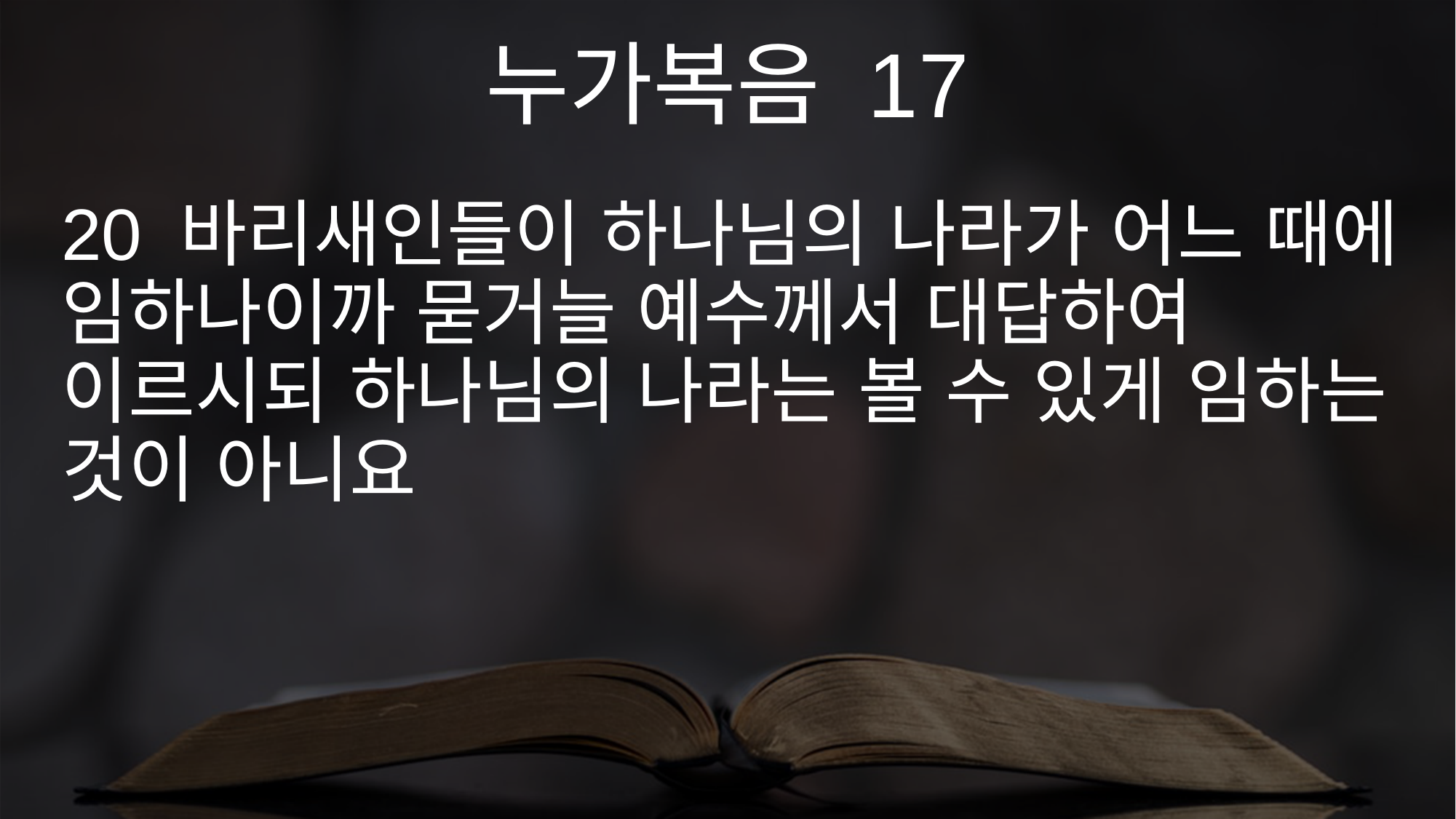

누가복음 17
20 바리새인들이 하나님의 나라가 어느 때에 임하나이까 묻거늘 예수께서 대답하여 이르시되 하나님의 나라는 볼 수 있게 임하는 것이 아니요